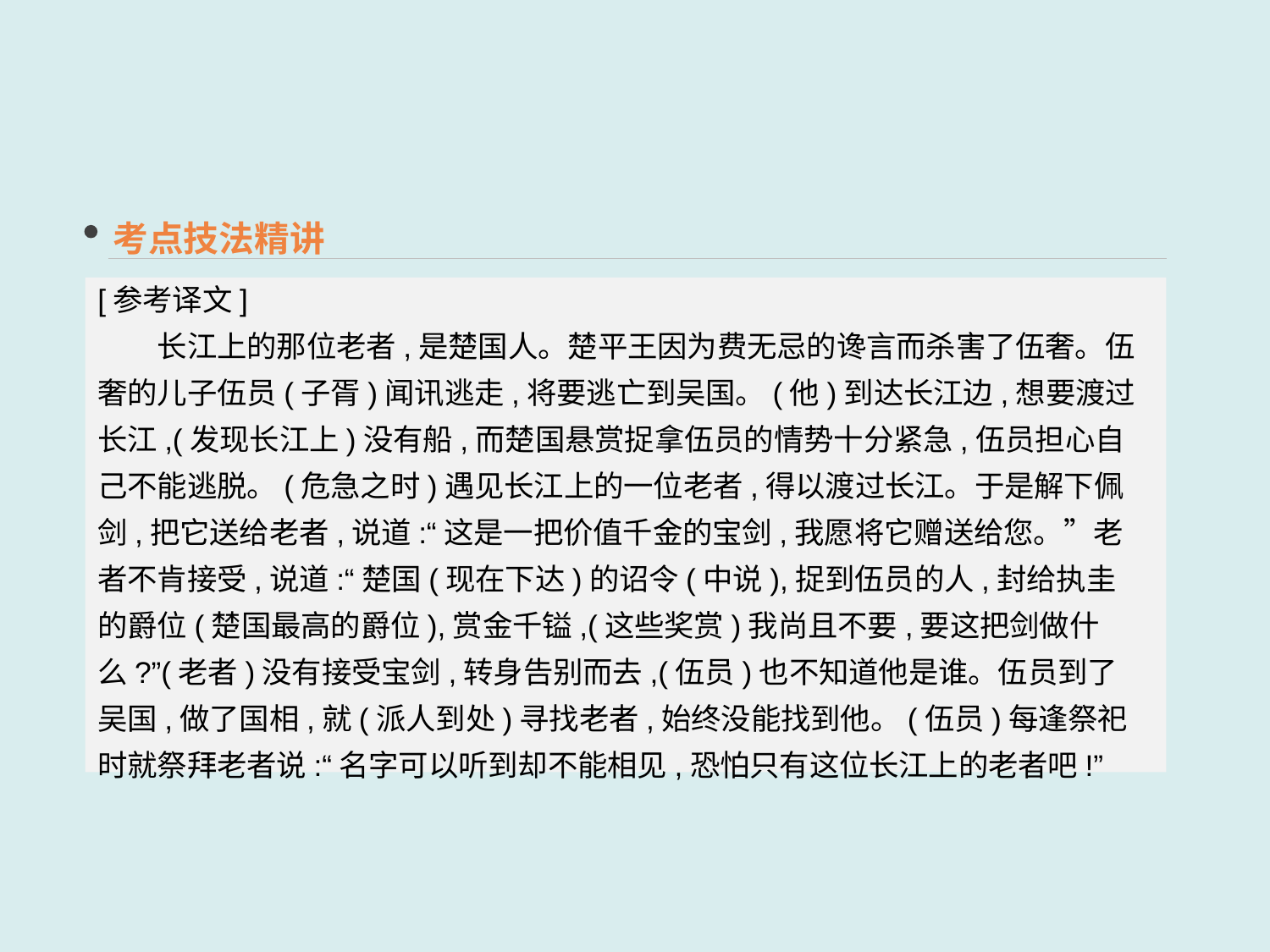

考点技法精讲

[参考译文]
　　长江上的那位老者,是楚国人。楚平王因为费无忌的谗言而杀害了伍奢。伍奢的儿子伍员(子胥)闻讯逃走,将要逃亡到吴国。(他)到达长江边,想要渡过长江,(发现长江上)没有船,而楚国悬赏捉拿伍员的情势十分紧急,伍员担心自己不能逃脱。(危急之时)遇见长江上的一位老者,得以渡过长江。于是解下佩剑,把它送给老者,说道:“这是一把价值千金的宝剑,我愿将它赠送给您。”老者不肯接受,说道:“楚国(现在下达)的诏令(中说),捉到伍员的人,封给执圭的爵位(楚国最高的爵位),赏金千镒,(这些奖赏)我尚且不要,要这把剑做什么?”(老者)没有接受宝剑,转身告别而去,(伍员)也不知道他是谁。伍员到了吴国,做了国相,就(派人到处)寻找老者,始终没能找到他。(伍员)每逢祭祀时就祭拜老者说:“名字可以听到却不能相见,恐怕只有这位长江上的老者吧!”